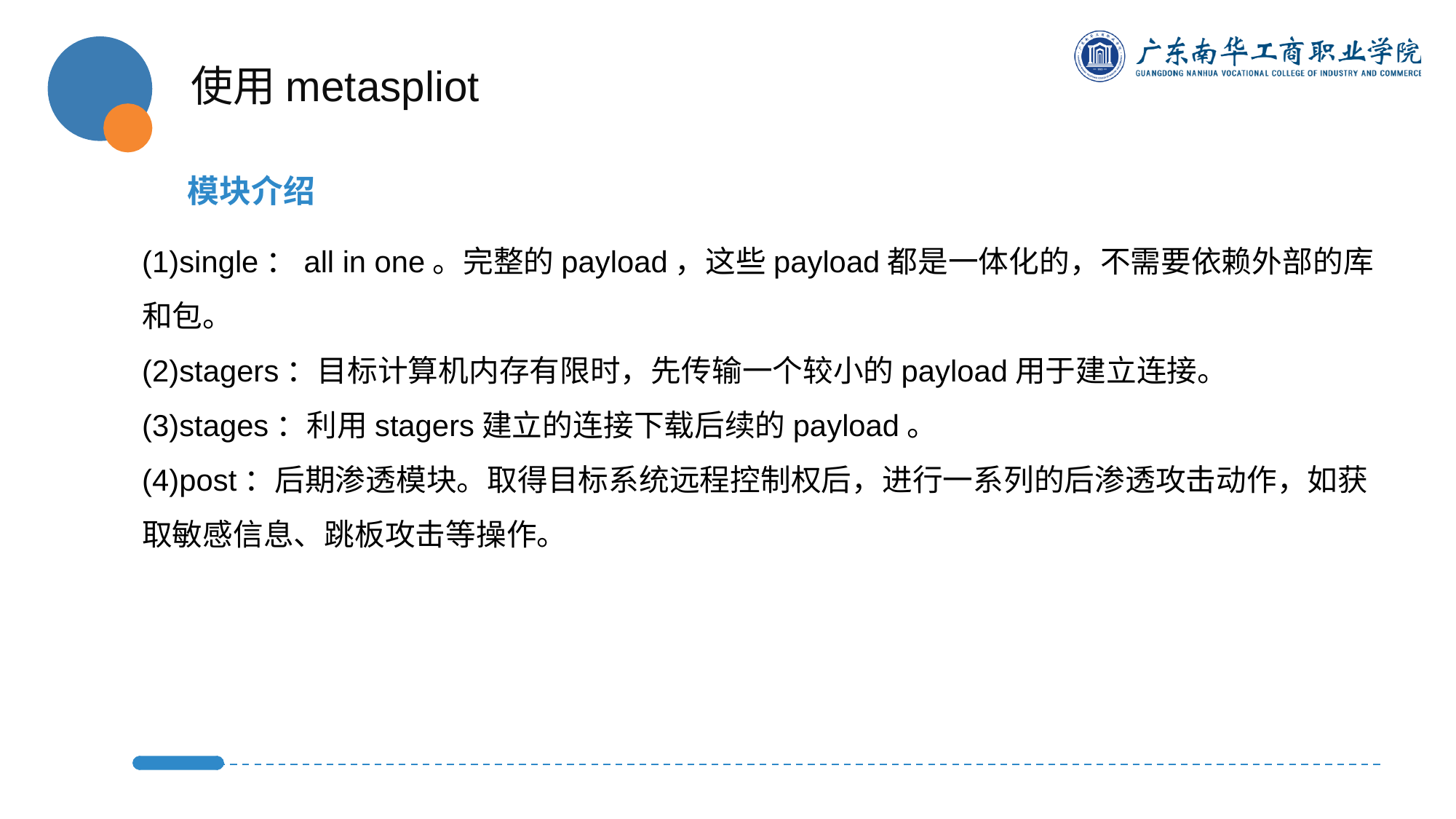

使用metaspliot

模块介绍
(1)single：all in one。完整的payload，这些payload都是一体化的，不需要依赖外部的库和包。
(2)stagers：目标计算机内存有限时，先传输一个较小的payload用于建立连接。
(3)stages：利用stagers建立的连接下载后续的payload。
(4)post：后期渗透模块。取得目标系统远程控制权后，进行一系列的后渗透攻击动作，如获取敏感信息、跳板攻击等操作。